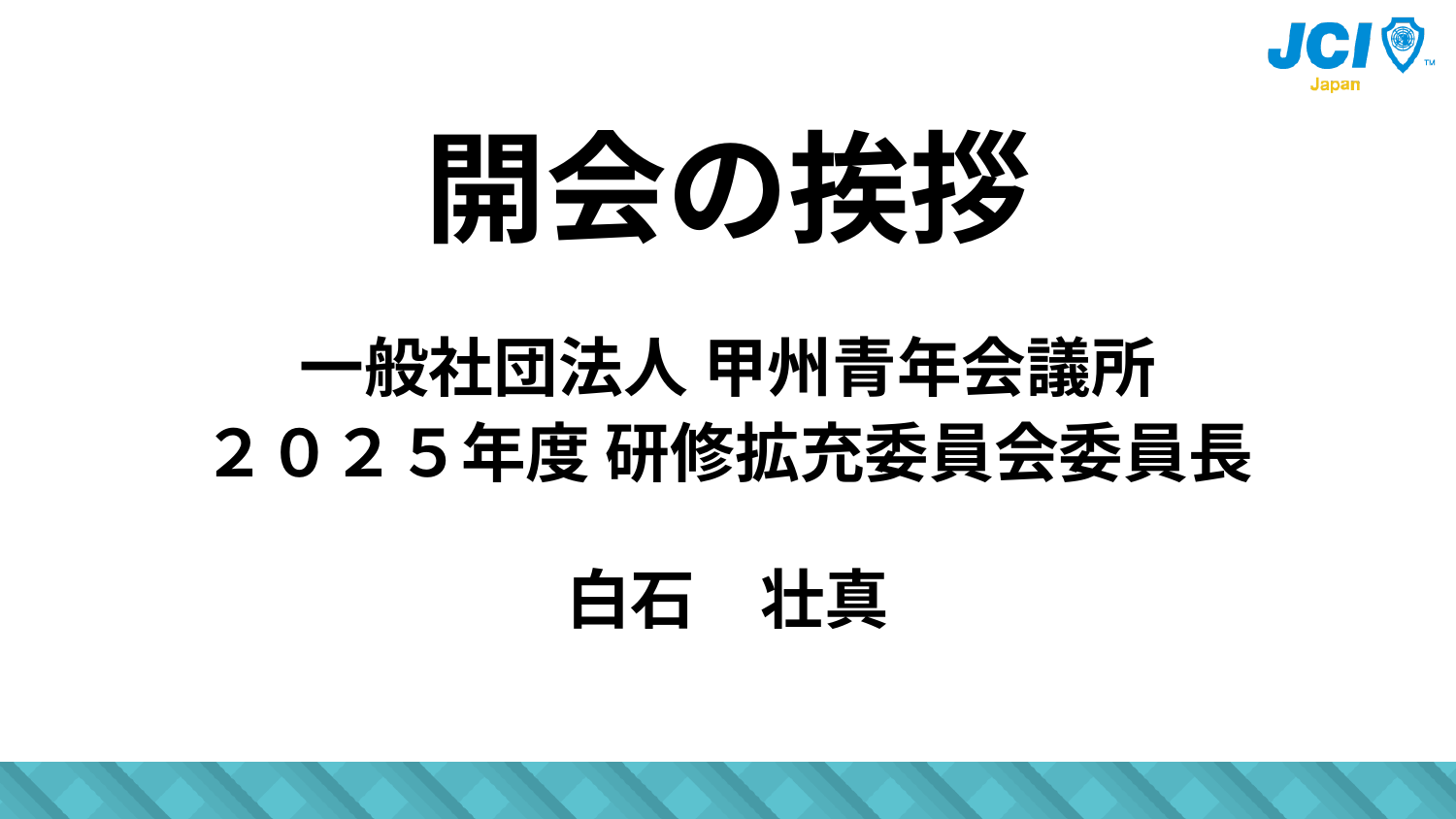

開会の挨拶

一般社団法人 甲州青年会議所
２０２５年度 研修拡充委員会委員長

白石　壮真
#